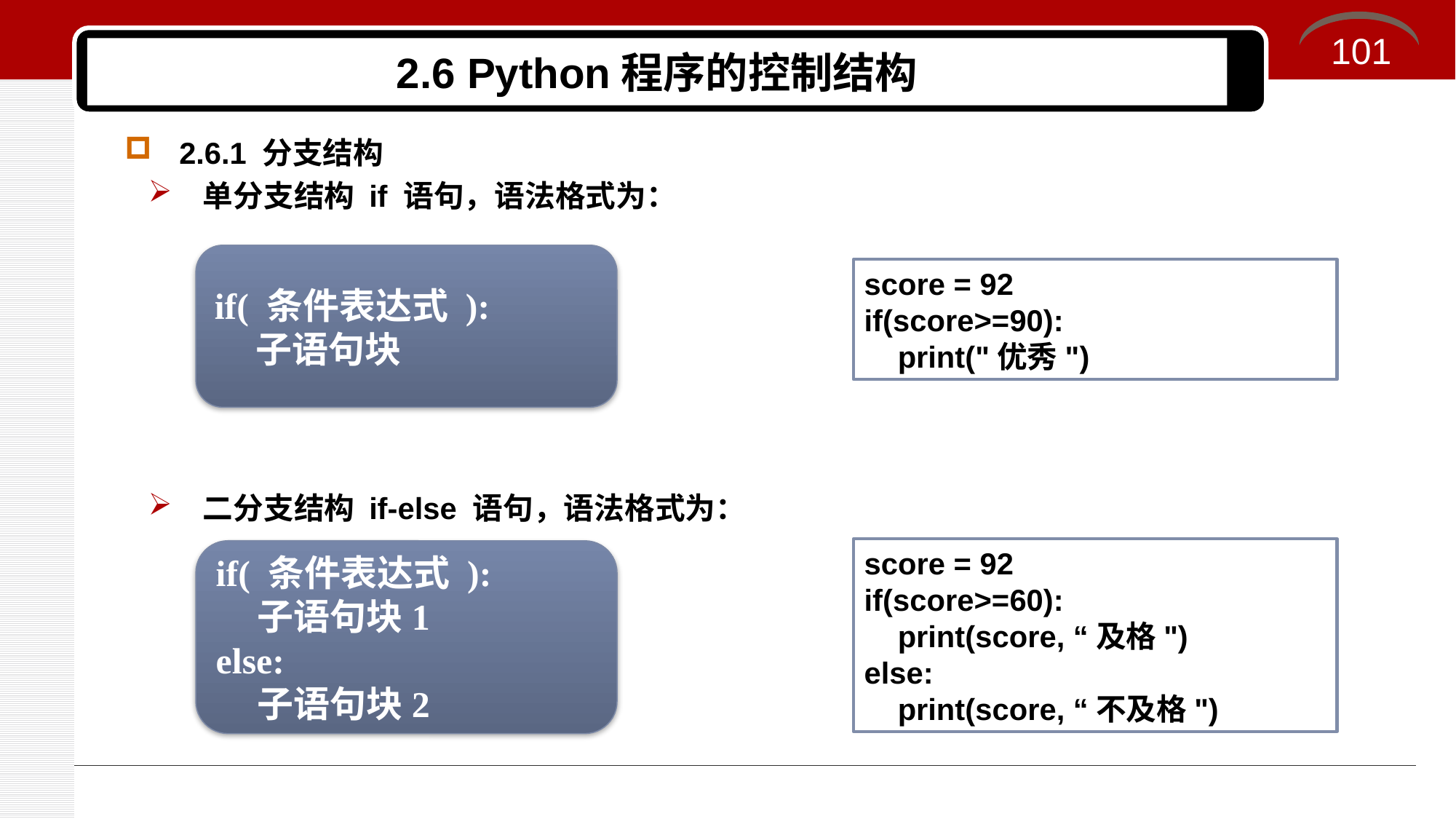

101
# 2.6 Python程序的控制结构
2.6.1 分支结构
单分支结构 if 语句，语法格式为：

二分支结构 if-else 语句，语法格式为：
if( 条件表达式 ):
    子语句块
score = 92
if(score>=90):
    print("优秀")
score = 92
if(score>=60):
    print(score, “及格")
else:
    print(score, “不及格")
if( 条件表达式 ):
    子语句块1
else:
    子语句块2